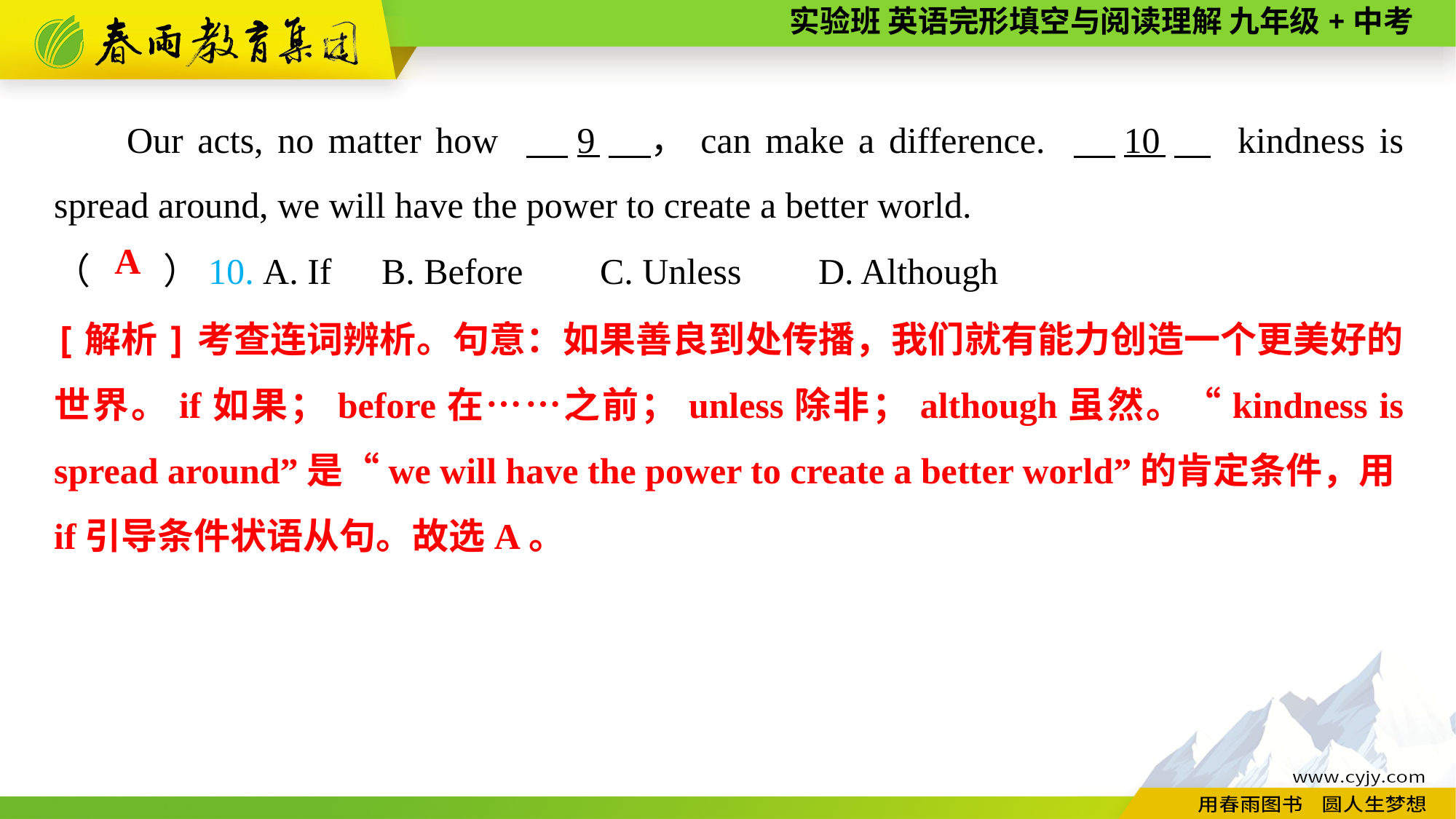

Our acts, no matter how 　9　，can make a difference. 　10　 kindness is spread around, we will have the power to create a better world.
（　　）10. A. If	B. Before	C. Unless	D. Although
A
[解析]考查连词辨析。句意：如果善良到处传播，我们就有能力创造一个更美好的世界。if如果；before在……之前；unless除非；although虽然。“kindness is spread around”是“we will have the power to create a better world”的肯定条件，用if引导条件状语从句。故选A。